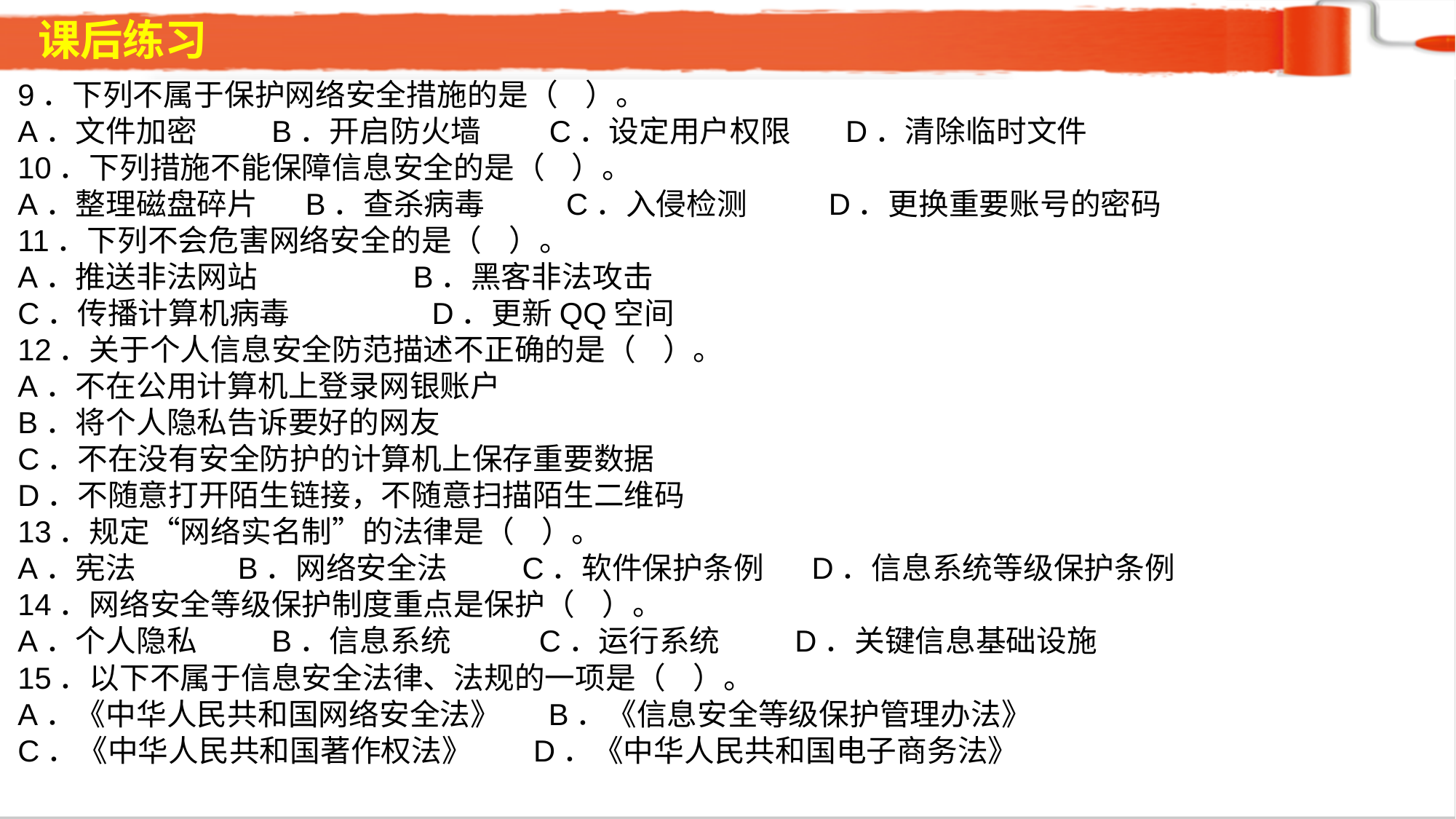

课后练习
9．下列不属于保护网络安全措施的是（    ）。A．文件加密          B．开启防火墙         C．设定用户权限       D．清除临时文件10．下列措施不能保障信息安全的是（    ）。A．整理磁盘碎片      B．查杀病毒           C．入侵检测           D．更换重要账号的密码11．下列不会危害网络安全的是（    ）。A．推送非法网站                      B．黑客非法攻击     C．传播计算机病毒                    D．更新QQ空间12．关于个人信息安全防范描述不正确的是（    ）。A．不在公用计算机上登录网银账户B．将个人隐私告诉要好的网友C．不在没有安全防护的计算机上保存重要数据D．不随意打开陌生链接，不随意扫描陌生二维码13．规定“网络实名制”的法律是（    ）。A．宪法              B．网络安全法          C．软件保护条例      D．信息系统等级保护条例14．网络安全等级保护制度重点是保护（    ）。A．个人隐私          B．信息系统            C．运行系统          D．关键信息基础设施15．以下不属于信息安全法律、法规的一项是（    ）。A．《中华人民共和国网络安全法》      B．《信息安全等级保护管理办法》 C．《中华人民共和国著作权法》        D．《中华人民共和国电子商务法》